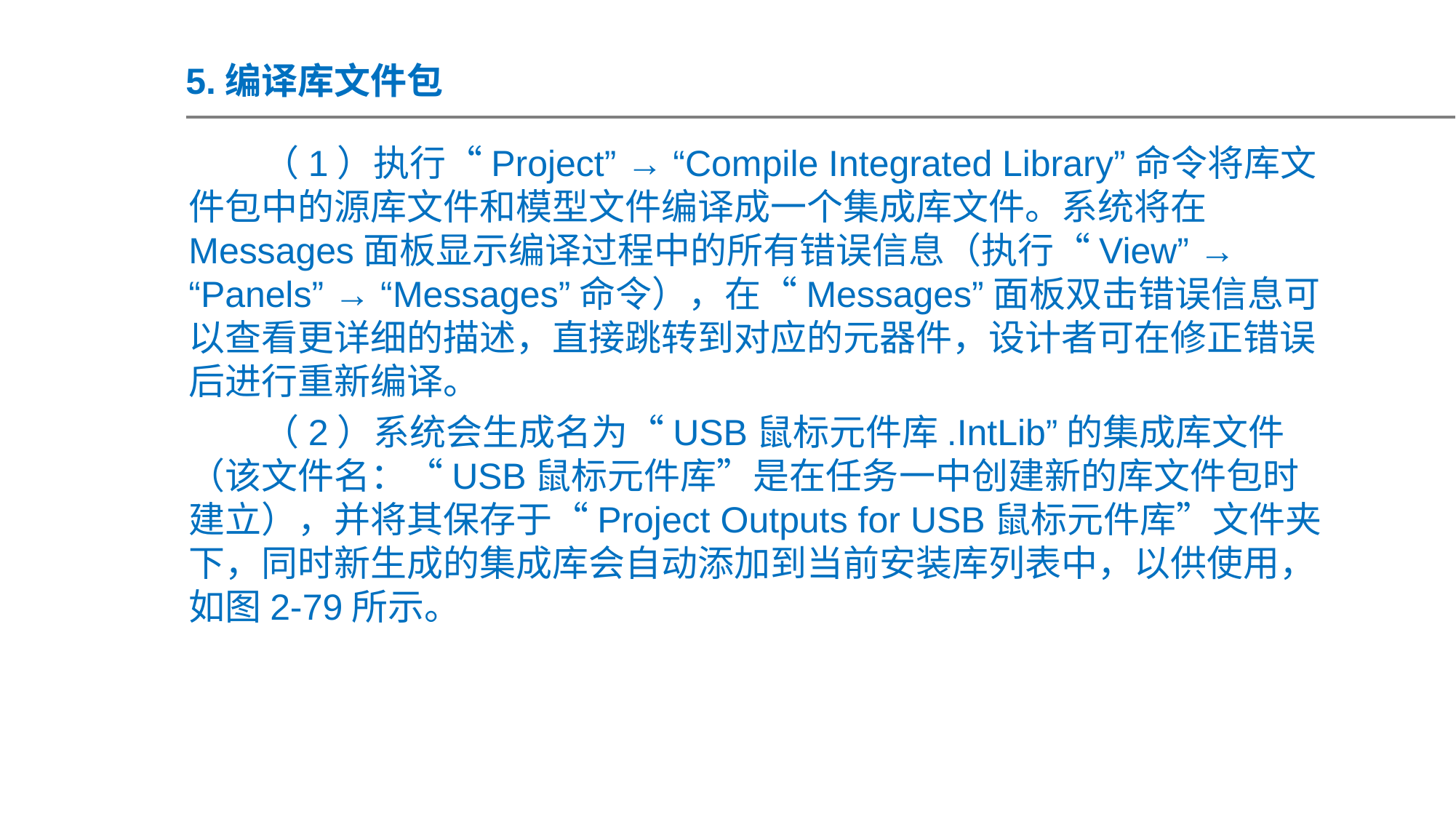

5.编译库文件包
（1）执行“Project” → “Compile Integrated Library”命令将库文件包中的源库文件和模型文件编译成一个集成库文件。系统将在Messages面板显示编译过程中的所有错误信息（执行“View” → “Panels” → “Messages”命令），在“Messages”面板双击错误信息可以查看更详细的描述，直接跳转到对应的元器件，设计者可在修正错误后进行重新编译。
（2）系统会生成名为“USB鼠标元件库.IntLib”的集成库文件（该文件名：“USB鼠标元件库”是在任务一中创建新的库文件包时建立），并将其保存于“Project Outputs for USB鼠标元件库”文件夹下，同时新生成的集成库会自动添加到当前安装库列表中，以供使用，如图2-79所示。